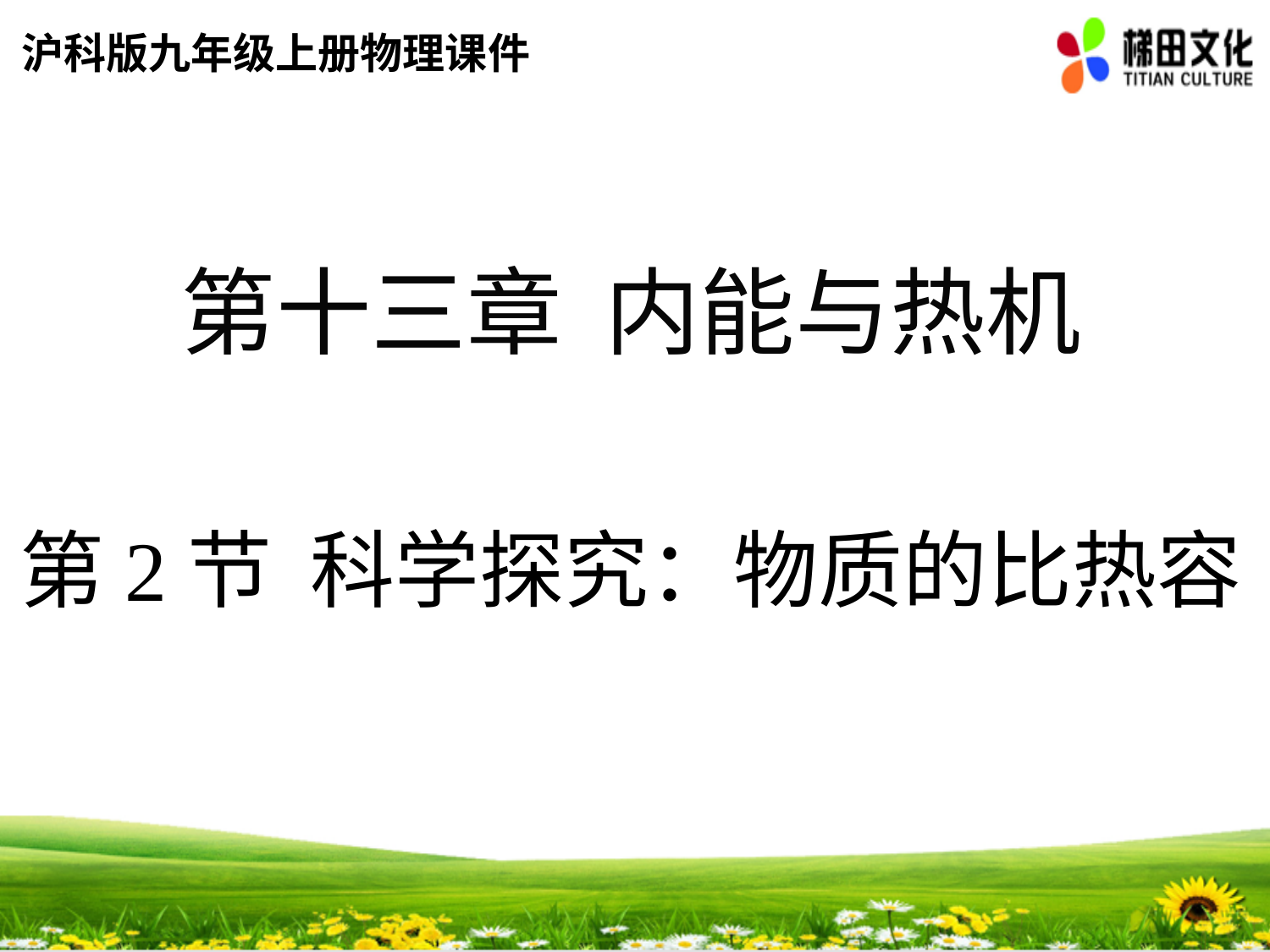

沪科版九年级上册物理课件
第十三章  内能与热机

第2节  科学探究：物质的比热容